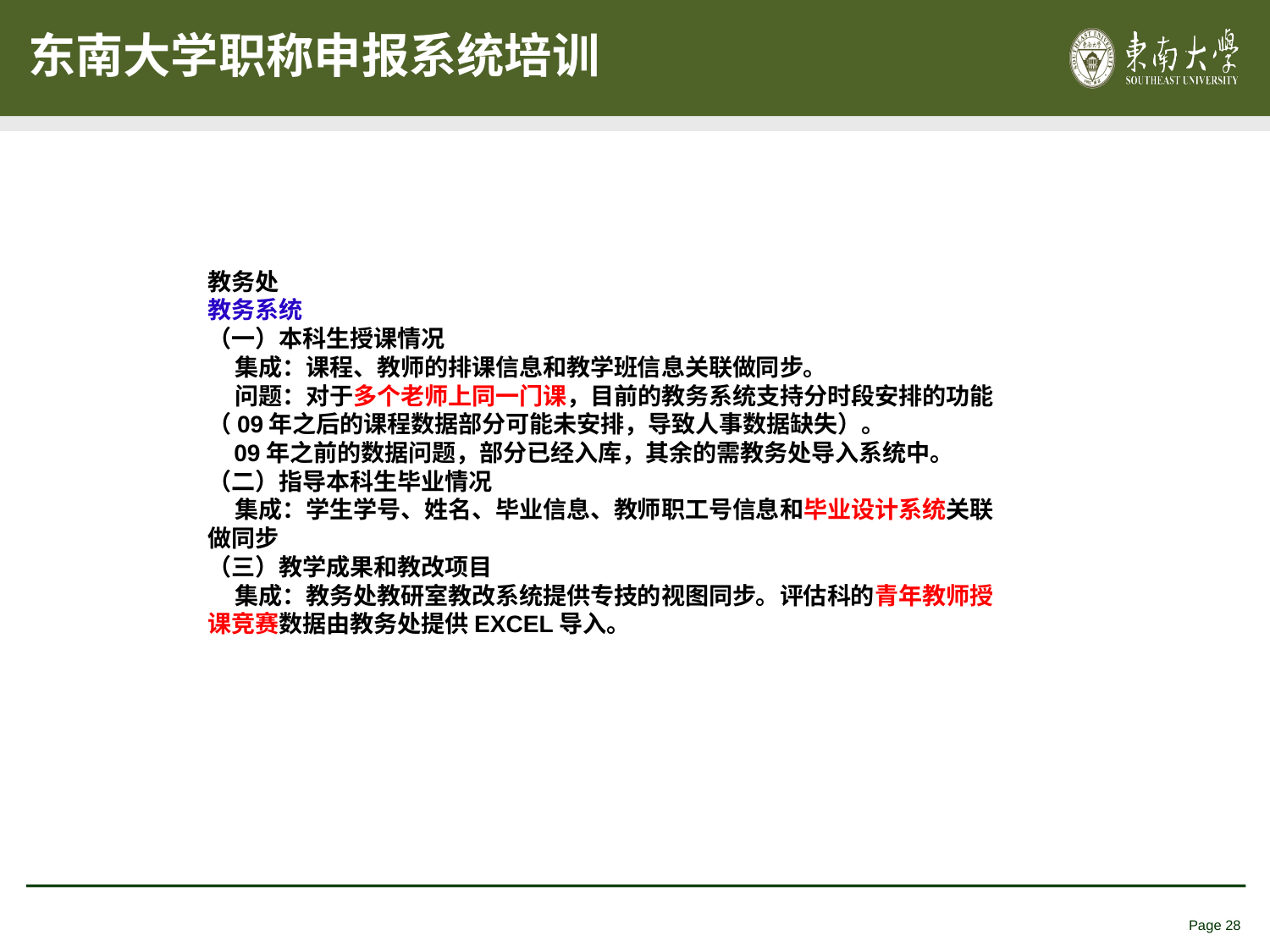

教务处
教务系统
（一）本科生授课情况
    集成：课程、教师的排课信息和教学班信息关联做同步。
    问题：对于多个老师上同一门课，目前的教务系统支持分时段安排的功能（09年之后的课程数据部分可能未安排，导致人事数据缺失）。
    09年之前的数据问题，部分已经入库，其余的需教务处导入系统中。
（二）指导本科生毕业情况
    集成：学生学号、姓名、毕业信息、教师职工号信息和毕业设计系统关联做同步
（三）教学成果和教改项目
    集成：教务处教研室教改系统提供专技的视图同步。评估科的青年教师授课竞赛数据由教务处提供EXCEL导入。